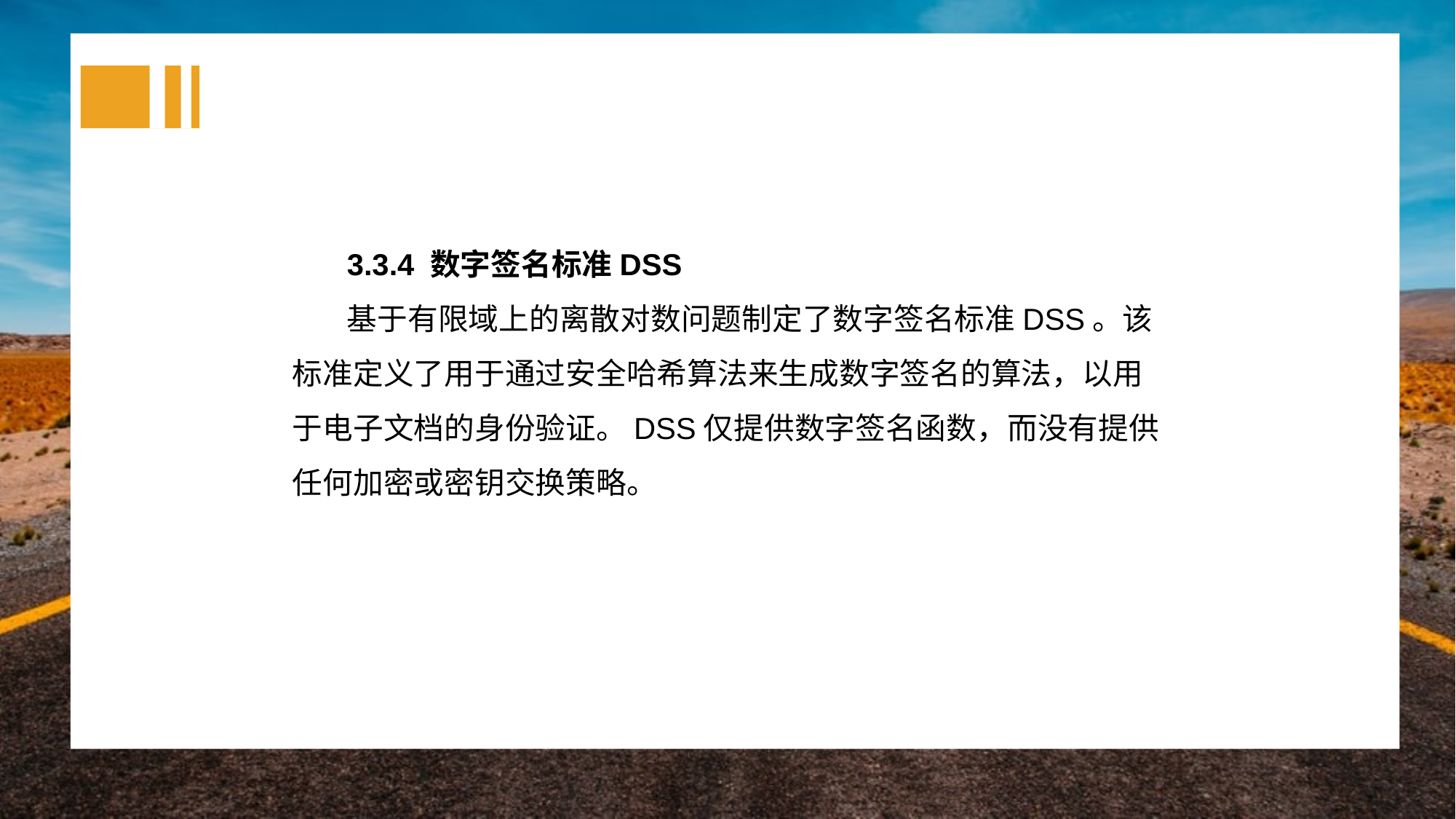

3.3.4 数字签名标准DSS
基于有限域上的离散对数问题制定了数字签名标准DSS。该标准定义了用于通过安全哈希算法来生成数字签名的算法，以用于电子文档的身份验证。DSS仅提供数字签名函数，而没有提供任何加密或密钥交换策略。